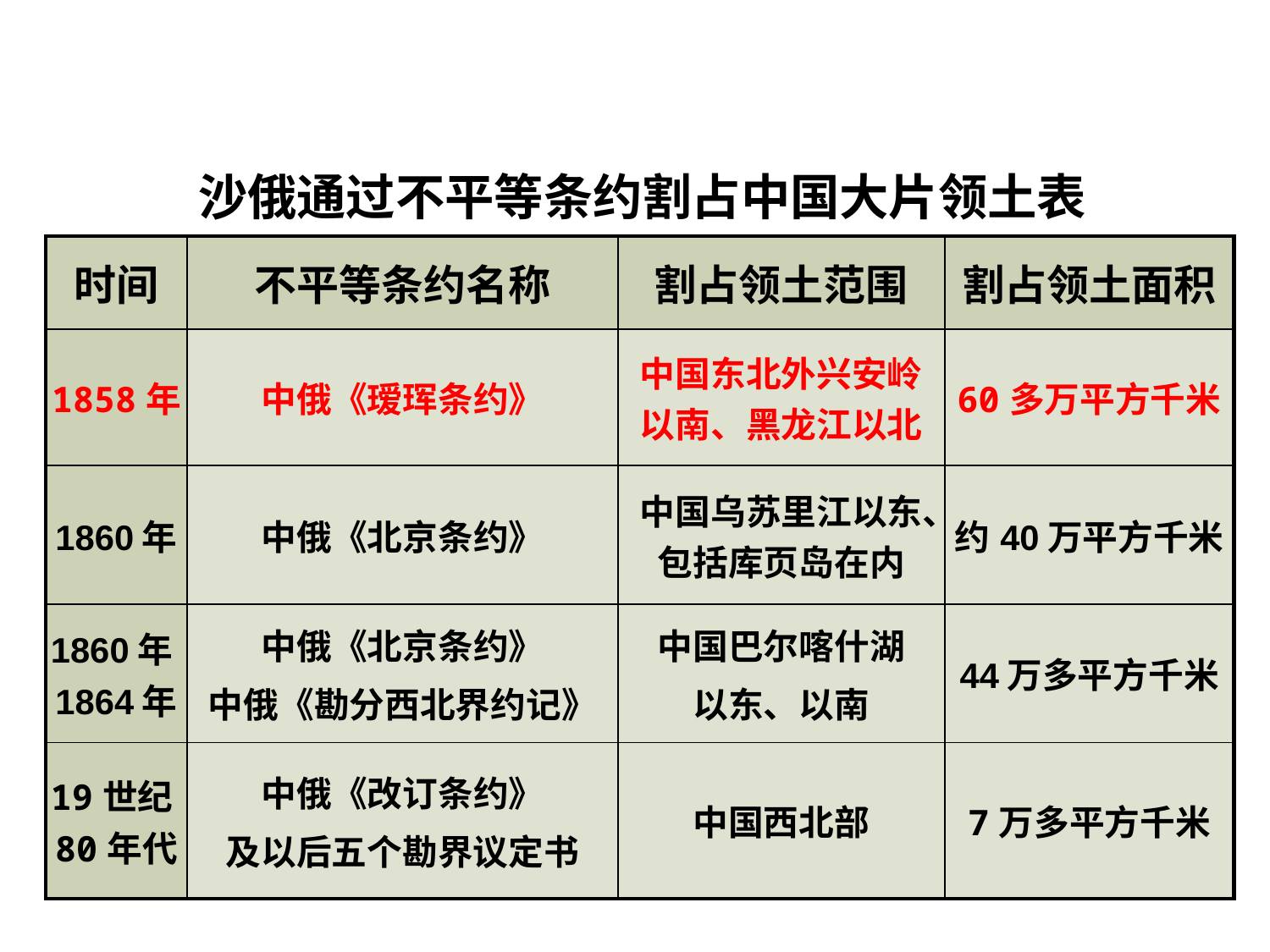

沙俄通过不平等条约割占中国大片领土表
| 时间 | 不平等条约名称 | 割占领土范围 | 割占领土面积 |
| --- | --- | --- | --- |
| 1858年 | 中俄《瑷珲条约》 | 中国东北外兴安岭以南、黑龙江以北 | 60多万平方千米 |
| 1860年 | 中俄《北京条约》 | 中国乌苏里江以东、包括库页岛在内 | 约40万平方千米 |
| 1860年1864年 | 中俄《北京条约》 中俄《勘分西北界约记》 | 中国巴尔喀什湖 以东、以南 | 44万多平方千米 |
| 19世纪80年代 | 中俄《改订条约》 及以后五个勘界议定书 | 中国西北部 | 7万多平方千米 |